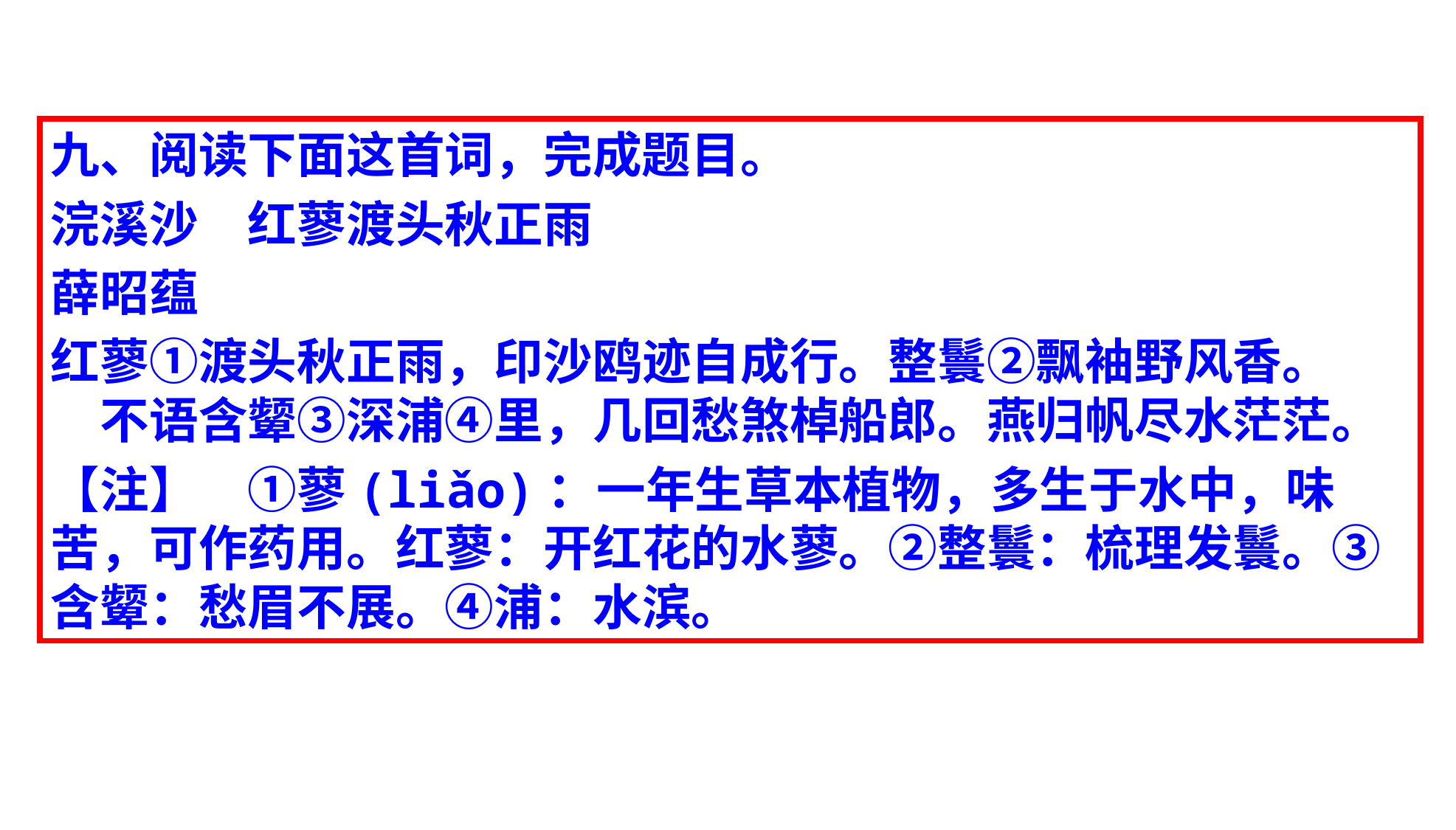

九、阅读下面这首词，完成题目。
浣溪沙　红蓼渡头秋正雨
薛昭蕴
红蓼①渡头秋正雨，印沙鸥迹自成行。整鬟②飘袖野风香。　　不语含颦③深浦④里，几回愁煞棹船郎。燕归帆尽水茫茫。
【注】　①蓼(liǎo)：一年生草本植物，多生于水中，味苦，可作药用。红蓼：开红花的水蓼。②整鬟：梳理发鬟。③含颦：愁眉不展。④浦：水滨。